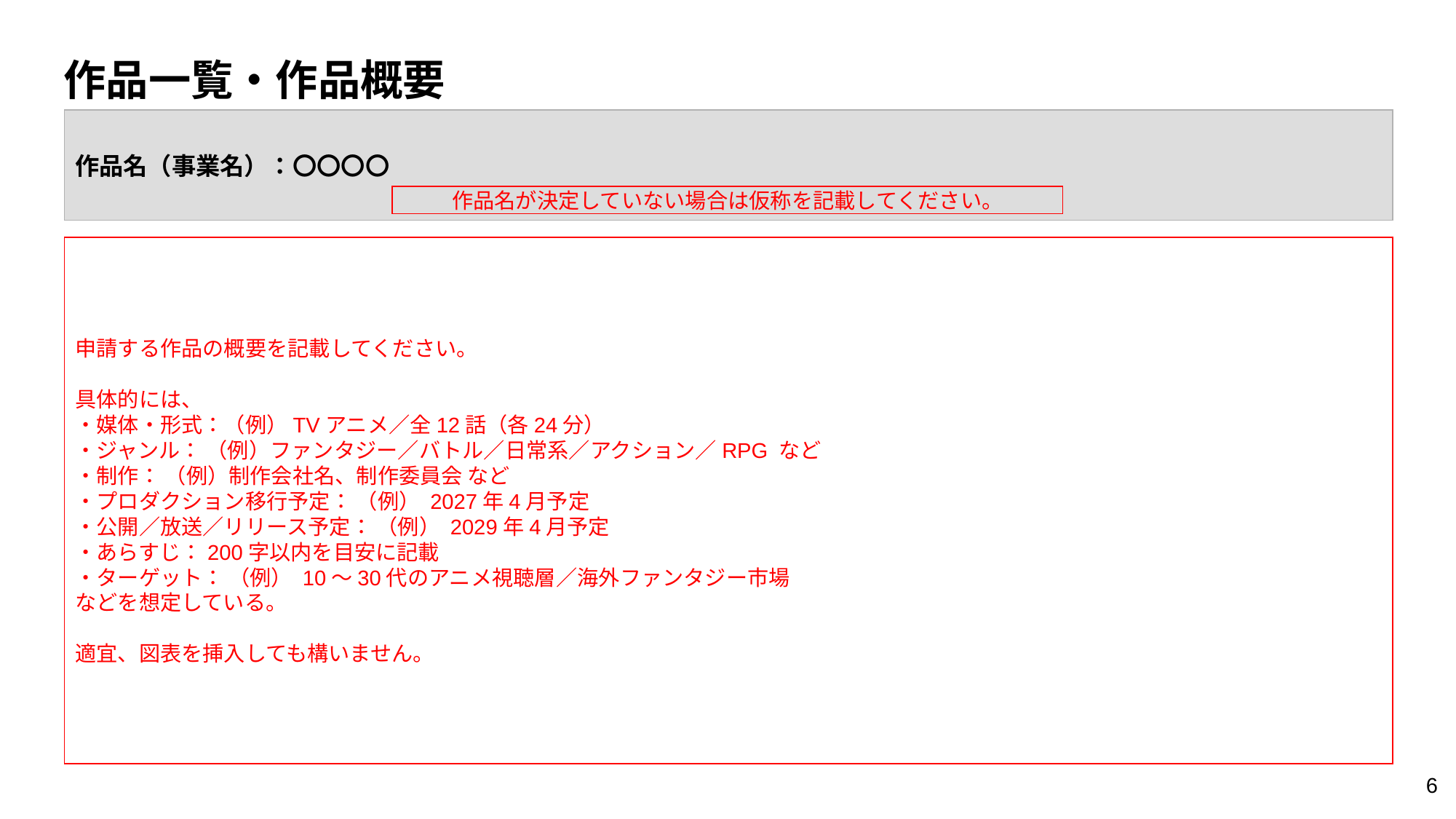

# 作品一覧・作品概要
作品名（事業名）：〇〇〇〇
作品名が決定していない場合は仮称を記載してください。
申請する作品の概要を記載してください。

具体的には、
・媒体・形式：（例）TVアニメ／全12話（各24分）
・ジャンル： （例）ファンタジー／バトル／日常系／アクション／RPG など
・制作： （例）制作会社名、制作委員会 など
・プロダクション移行予定： （例） 2027年4月予定
・公開／放送／リリース予定： （例） 2029年4月予定
・あらすじ：200字以内を目安に記載
・ターゲット： （例） 10～30代のアニメ視聴層／海外ファンタジー市場
などを想定している。

適宜、図表を挿入しても構いません。
6